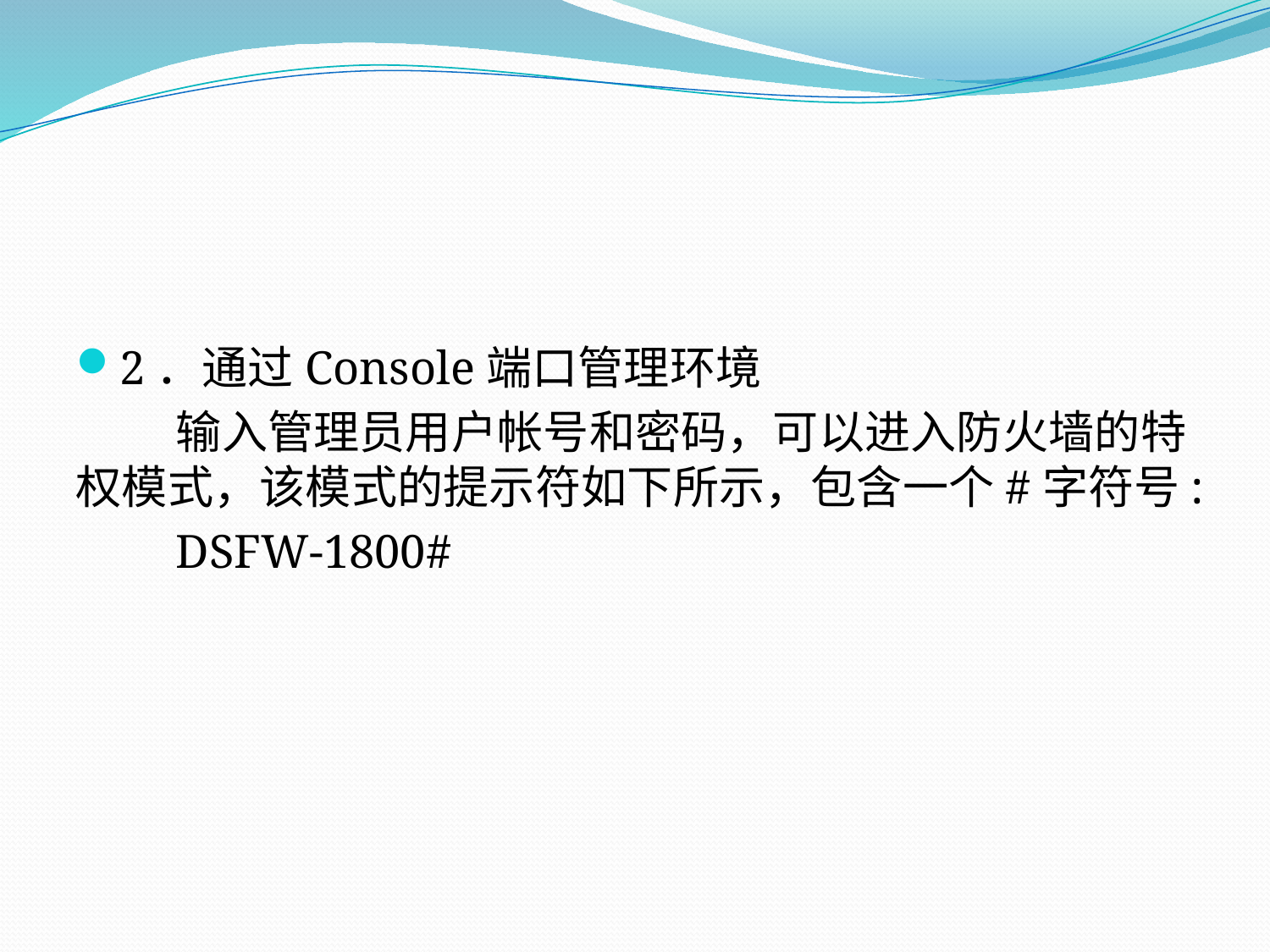

#

2．通过Console端口管理环境
输入管理员用户帐号和密码，可以进入防火墙的特权模式，该模式的提示符如下所示，包含一个#字符号:
DSFW-1800#